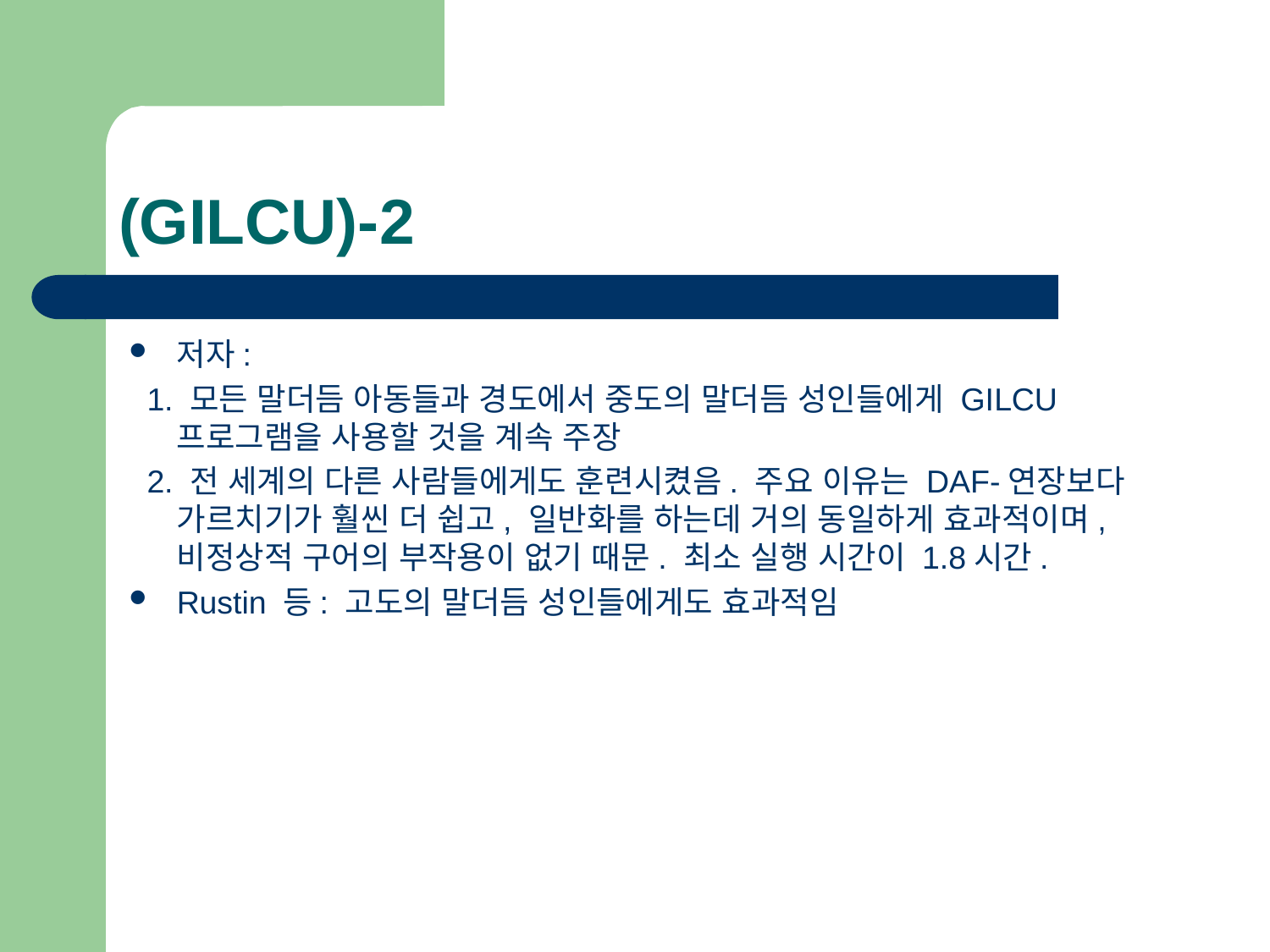

# (GILCU)-2
저자:
  1. 모든 말더듬 아동들과 경도에서 중도의 말더듬 성인들에게 GILCU 프로그램을 사용할 것을 계속 주장
  2. 전 세계의 다른 사람들에게도 훈련시켰음. 주요 이유는 DAF-연장보다 가르치기가 훨씬 더 쉽고, 일반화를 하는데 거의 동일하게 효과적이며, 비정상적 구어의 부작용이 없기 때문. 최소 실행 시간이 1.8시간.
Rustin 등: 고도의 말더듬 성인들에게도 효과적임